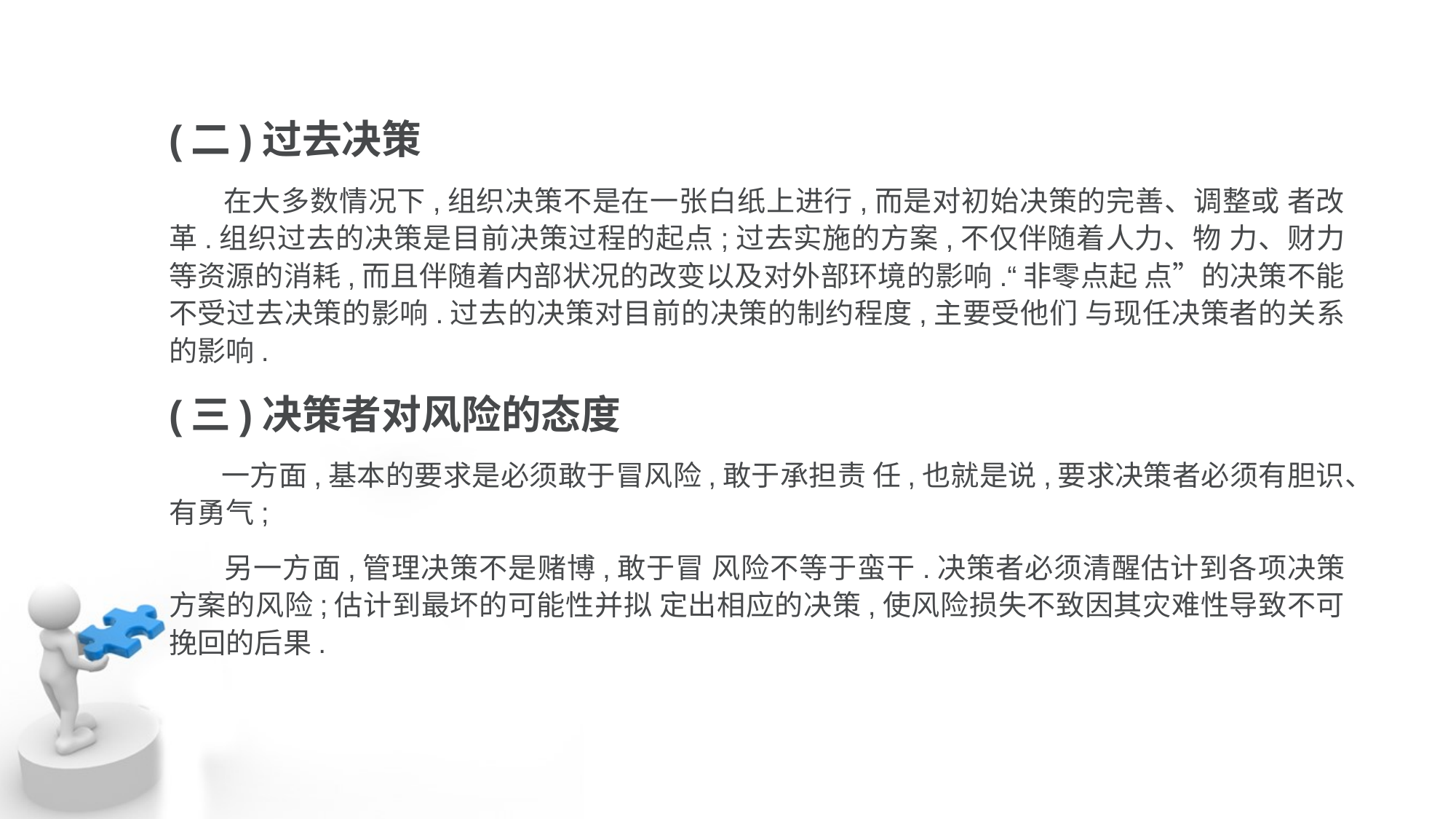

(二)过去决策
       在大多数情况下,组织决策不是在一张白纸上进行,而是对初始决策的完善、调整或 者改革.组织过去的决策是目前决策过程的起点;过去实施的方案,不仅伴随着人力、物 力、财力等资源的消耗,而且伴随着内部状况的改变以及对外部环境的影响.“非零点起 点”的决策不能不受过去决策的影响.过去的决策对目前的决策的制约程度,主要受他们 与现任决策者的关系的影响.
(三)决策者对风险的态度
       一方面,基本的要求是必须敢于冒风险,敢于承担责 任,也就是说,要求决策者必须有胆识、有勇气;
       另一方面,管理决策不是赌博,敢于冒 风险不等于蛮干.决策者必须清醒估计到各项决策方案的风险;估计到最坏的可能性并拟 定出相应的决策,使风险损失不致因其灾难性导致不可挽回的后果.